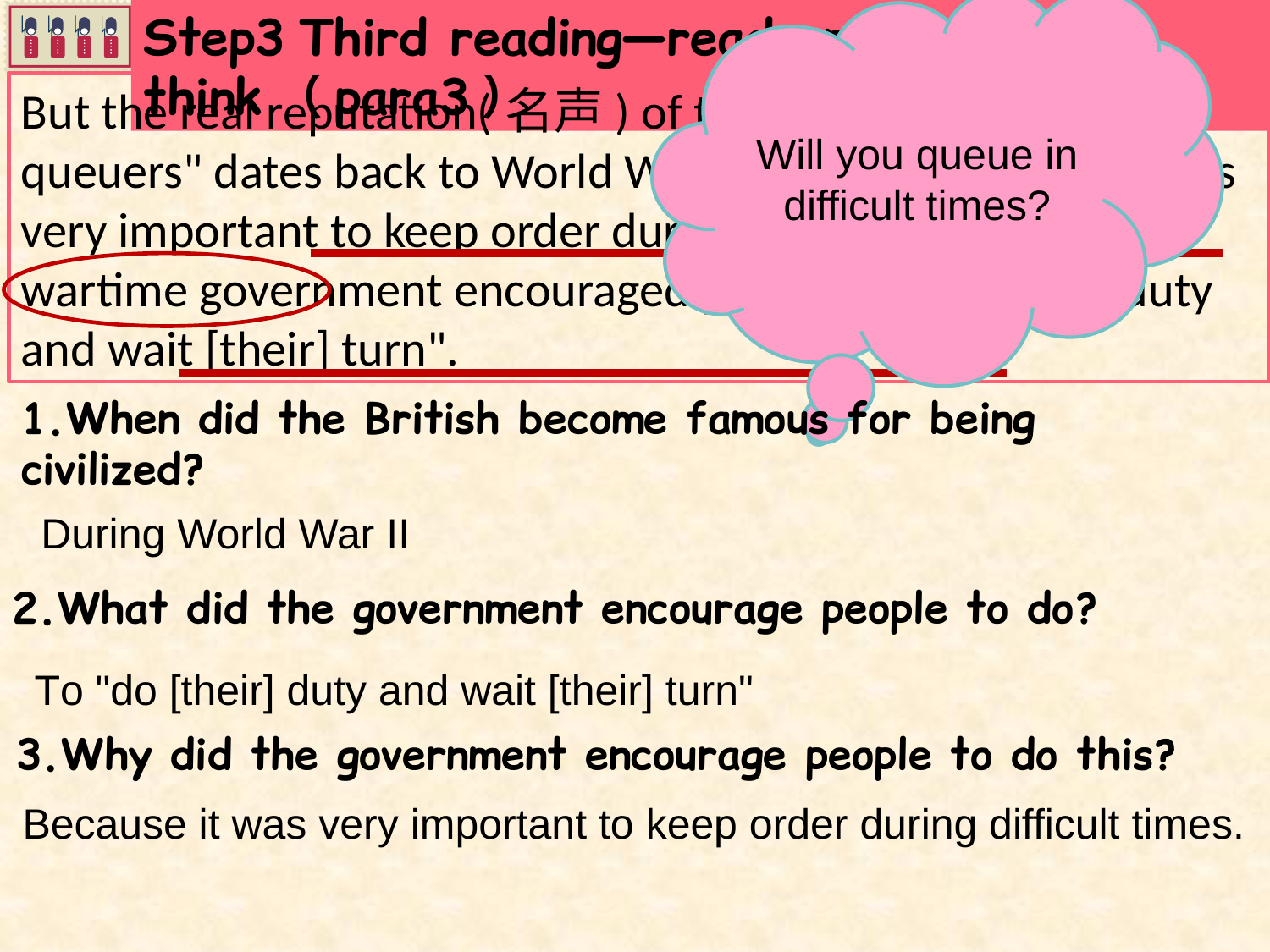

Step3 Third reading—read and think（para3）
Will you queue in difficult times?
But the real reputation(名声) of the British being "civilized queuers" dates back to World War II, says Culture Trip. It was very important to keep order during difficult times so wartime government encouraged people to "do [their] duty and wait [their] turn".

1.When did the British become famous for being civilized?
During World War II
2.What did the government encourage people to do?

To "do [their] duty and wait [their] turn"
3.Why did the government encourage people to do this?

Because it was very important to keep order during difficult times.